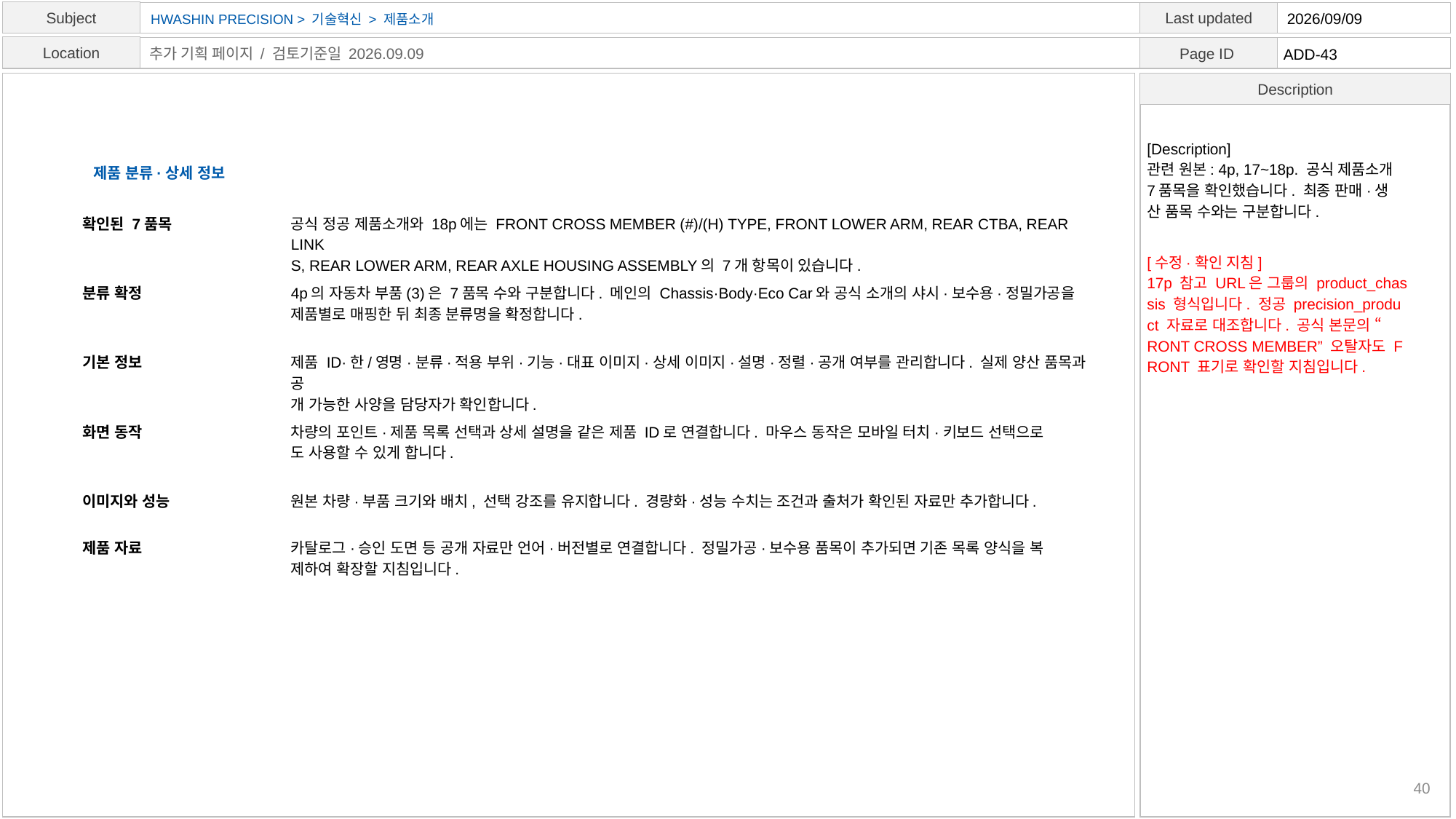

HWASHIN PRECISION > 기술혁신 > 제품소개
2026/09/09
ADD-43
추가 기획 페이지 / 검토기준일 2026.09.09
[Description]
관련 원본: 4p, 17~18p. 공식 제품소개
7품목을 확인했습니다. 최종 판매·생
산 품목 수와는 구분합니다.
제품 분류·상세 정보
확인된 7품목
공식 정공 제품소개와 18p에는 FRONT CROSS MEMBER (#)/(H) TYPE, FRONT LOWER ARM, REAR CTBA, REAR LINK
S, REAR LOWER ARM, REAR AXLE HOUSING ASSEMBLY의 7개 항목이 있습니다.
[수정·확인 지침]
17p 참고 URL은 그룹의 product_chas
sis 형식입니다. 정공 precision_produ
ct 자료로 대조합니다. 공식 본문의 “
RONT CROSS MEMBER” 오탈자도 F
RONT 표기로 확인할 지침입니다.
분류 확정
4p의 자동차 부품(3)은 7품목 수와 구분합니다. 메인의 Chassis·Body·Eco Car와 공식 소개의 샤시·보수용·정밀가공을
제품별로 매핑한 뒤 최종 분류명을 확정합니다.
기본 정보
제품 ID·한/영명·분류·적용 부위·기능·대표 이미지·상세 이미지·설명·정렬·공개 여부를 관리합니다. 실제 양산 품목과 공
개 가능한 사양을 담당자가 확인합니다.
화면 동작
차량의 포인트·제품 목록 선택과 상세 설명을 같은 제품 ID로 연결합니다. 마우스 동작은 모바일 터치·키보드 선택으로
도 사용할 수 있게 합니다.
이미지와 성능
원본 차량·부품 크기와 배치, 선택 강조를 유지합니다. 경량화·성능 수치는 조건과 출처가 확인된 자료만 추가합니다.
제품 자료
카탈로그·승인 도면 등 공개 자료만 언어·버전별로 연결합니다. 정밀가공·보수용 품목이 추가되면 기존 목록 양식을 복
제하여 확장할 지침입니다.
40